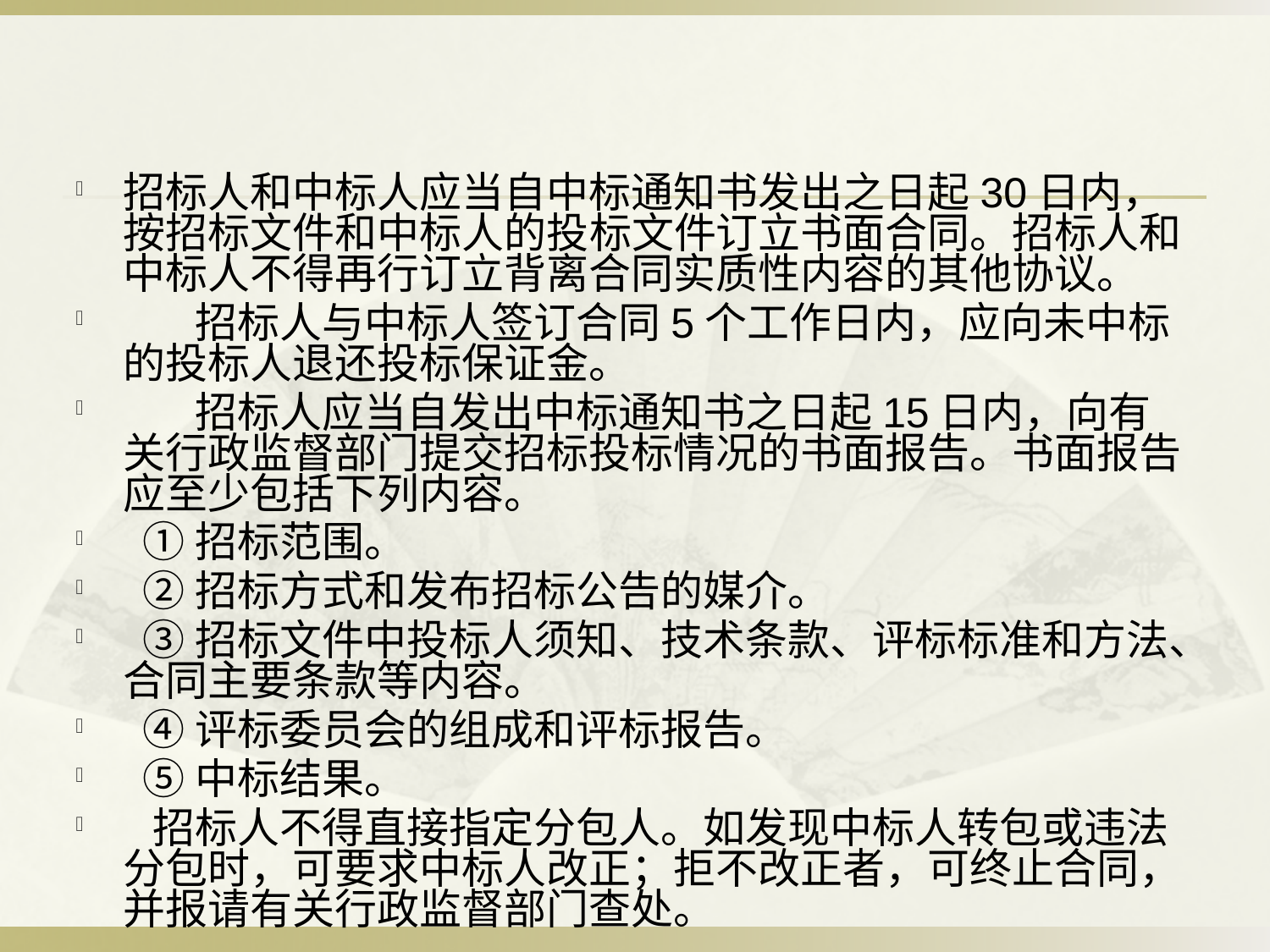

#
招标人和中标人应当自中标通知书发出之日起30日内，按招标文件和中标人的投标文件订立书面合同。招标人和中标人不得再行订立背离合同实质性内容的其他协议。
 　 招标人与中标人签订合同5个工作日内，应向未中标的投标人退还投标保证金。
 　 招标人应当自发出中标通知书之日起15日内，向有关行政监督部门提交招标投标情况的书面报告。书面报告应至少包括下列内容。
  ①招标范围。
  ②招标方式和发布招标公告的媒介。
  ③招标文件中投标人须知、技术条款、评标标准和方法、合同主要条款等内容。
  ④评标委员会的组成和评标报告。
  ⑤中标结果。
  招标人不得直接指定分包人。如发现中标人转包或违法分包时，可要求中标人改正；拒不改正者，可终止合同，并报请有关行政监督部门查处。